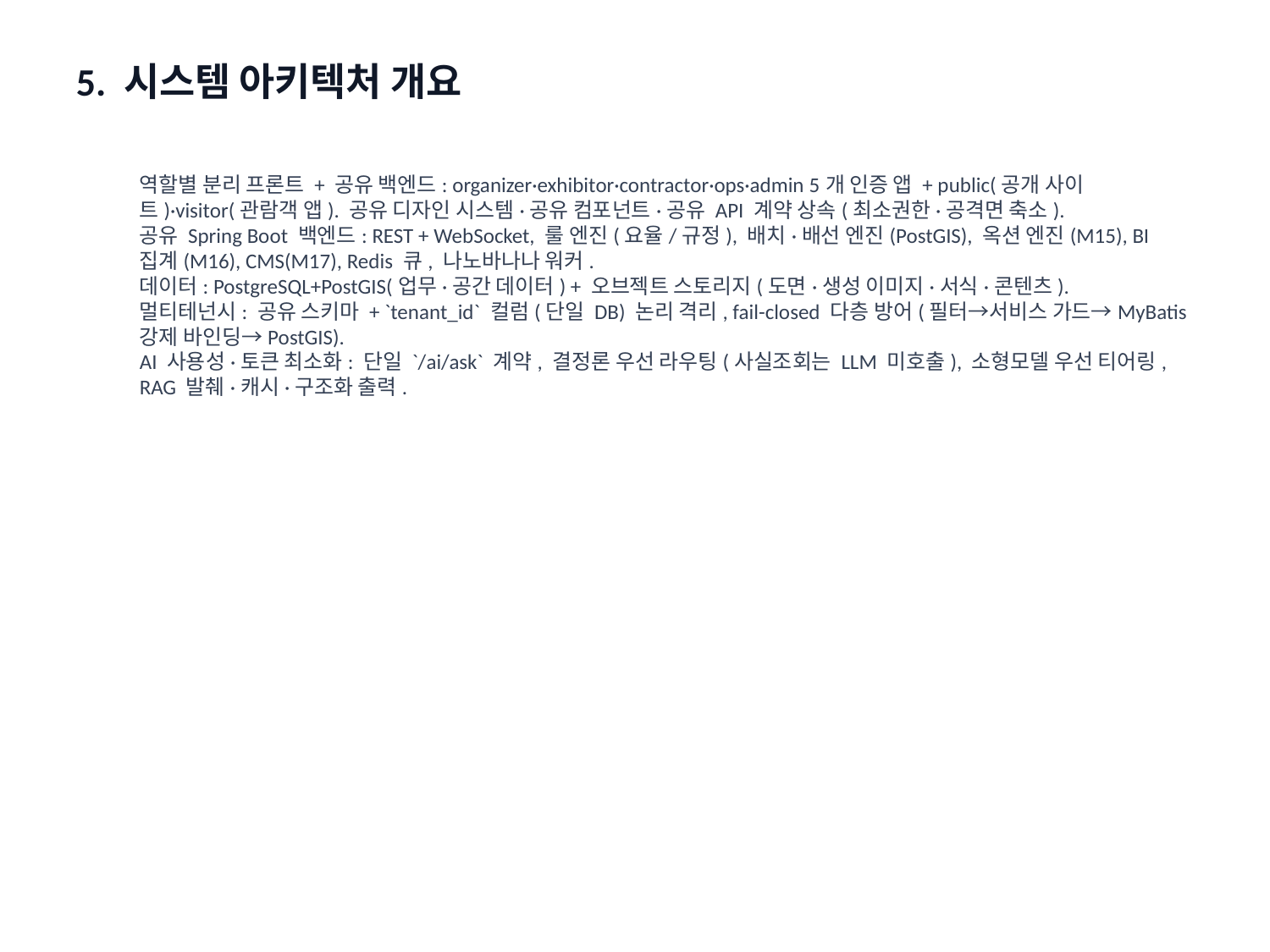

5. 시스템 아키텍처 개요
역할별 분리 프론트 + 공유 백엔드: organizer·exhibitor·contractor·ops·admin 5개 인증 앱 + public(공개 사이트)·visitor(관람객 앱). 공유 디자인 시스템·공유 컴포넌트·공유 API 계약 상속(최소권한·공격면 축소).
공유 Spring Boot 백엔드: REST + WebSocket, 룰 엔진(요율/규정), 배치·배선 엔진(PostGIS), 옥션 엔진(M15), BI 집계(M16), CMS(M17), Redis 큐, 나노바나나 워커.
데이터: PostgreSQL+PostGIS(업무·공간 데이터) + 오브젝트 스토리지(도면·생성 이미지·서식·콘텐츠).
멀티테넌시: 공유 스키마 + `tenant_id` 컬럼(단일 DB) 논리 격리, fail-closed 다층 방어(필터→서비스 가드→MyBatis 강제 바인딩→PostGIS).
AI 사용성·토큰 최소화: 단일 `/ai/ask` 계약, 결정론 우선 라우팅(사실조회는 LLM 미호출), 소형모델 우선 티어링, RAG 발췌·캐시·구조화 출력.